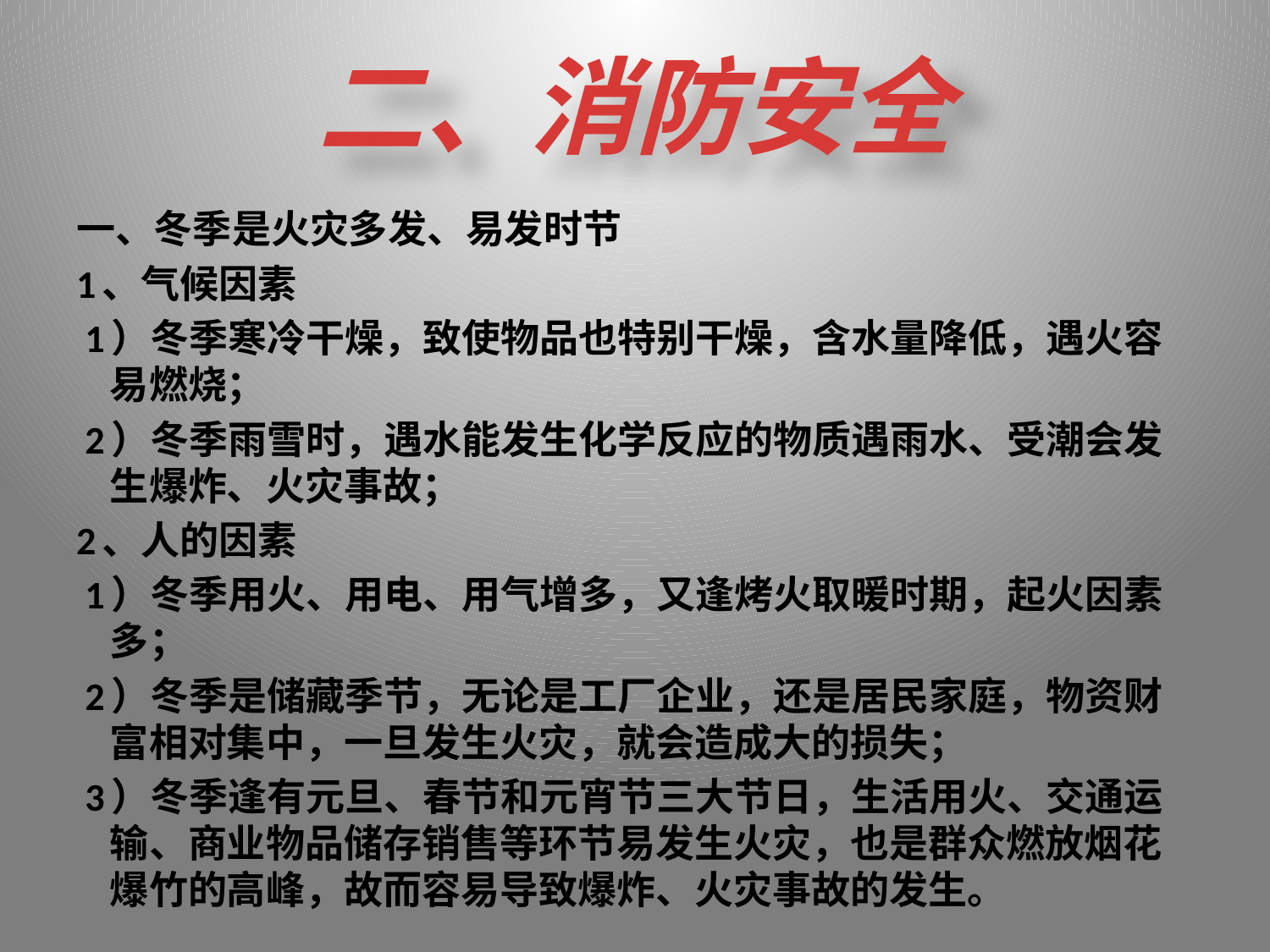

# 二、消防安全
一、冬季是火灾多发、易发时节
1、气候因素
 1）冬季寒冷干燥，致使物品也特别干燥，含水量降低，遇火容易燃烧；
 2）冬季雨雪时，遇水能发生化学反应的物质遇雨水、受潮会发生爆炸、火灾事故；
2、人的因素
 1）冬季用火、用电、用气增多，又逢烤火取暖时期，起火因素多；
 2）冬季是储藏季节，无论是工厂企业，还是居民家庭，物资财富相对集中，一旦发生火灾，就会造成大的损失；
 3）冬季逢有元旦、春节和元宵节三大节日，生活用火、交通运输、商业物品储存销售等环节易发生火灾，也是群众燃放烟花爆竹的高峰，故而容易导致爆炸、火灾事故的发生。